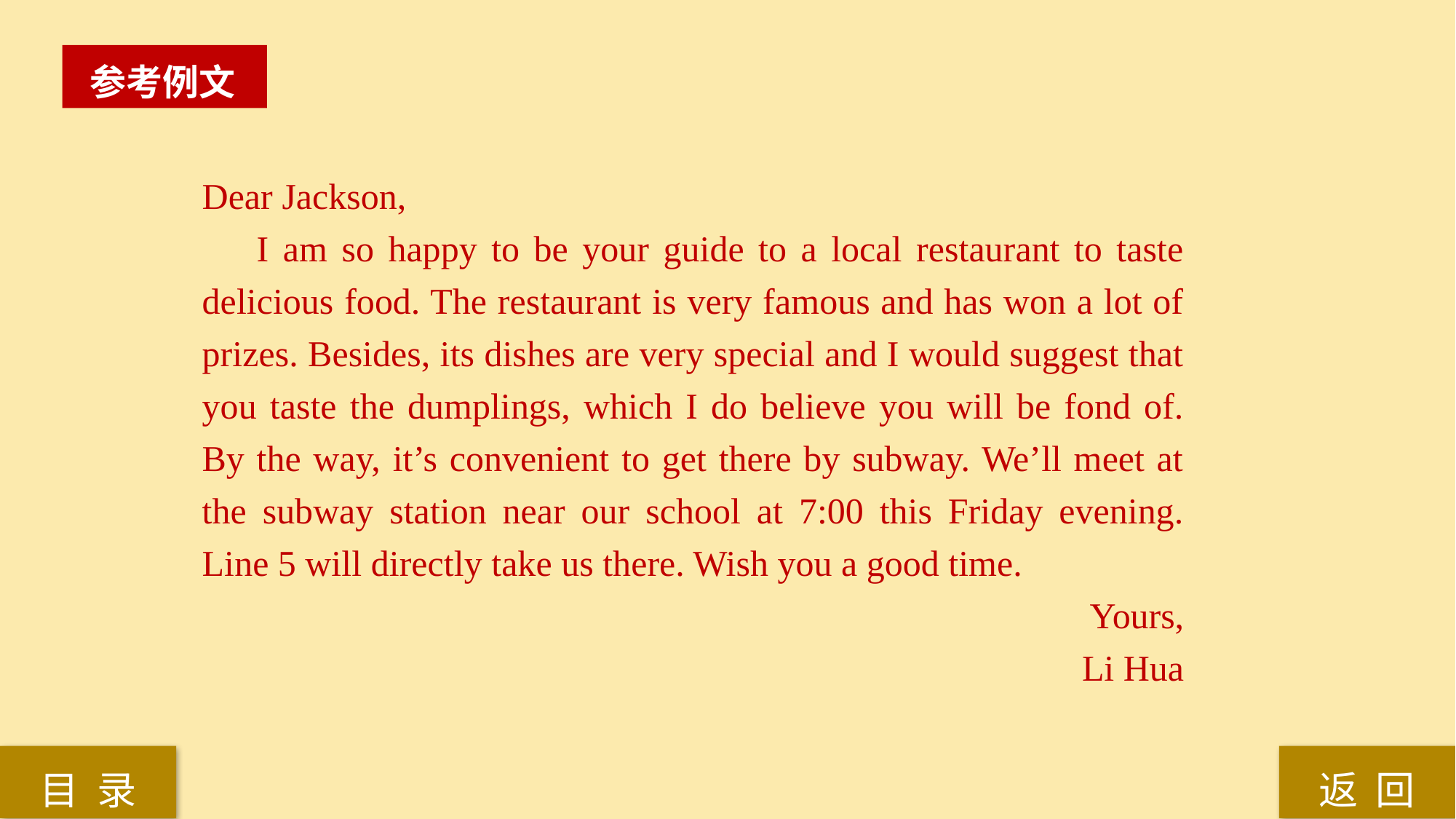

参考例文
Dear Jackson,
I am so happy to be your guide to a local restaurant to taste delicious food. The restaurant is very famous and has won a lot of prizes. Besides, its dishes are very special and I would suggest that you taste the dumplings, which I do believe you will be fond of. By the way, it’s convenient to get there by subway. We’ll meet at the subway station near our school at 7:00 this Friday evening. Line 5 will directly take us there. Wish you a good time.
Yours,
Li Hua
返  回